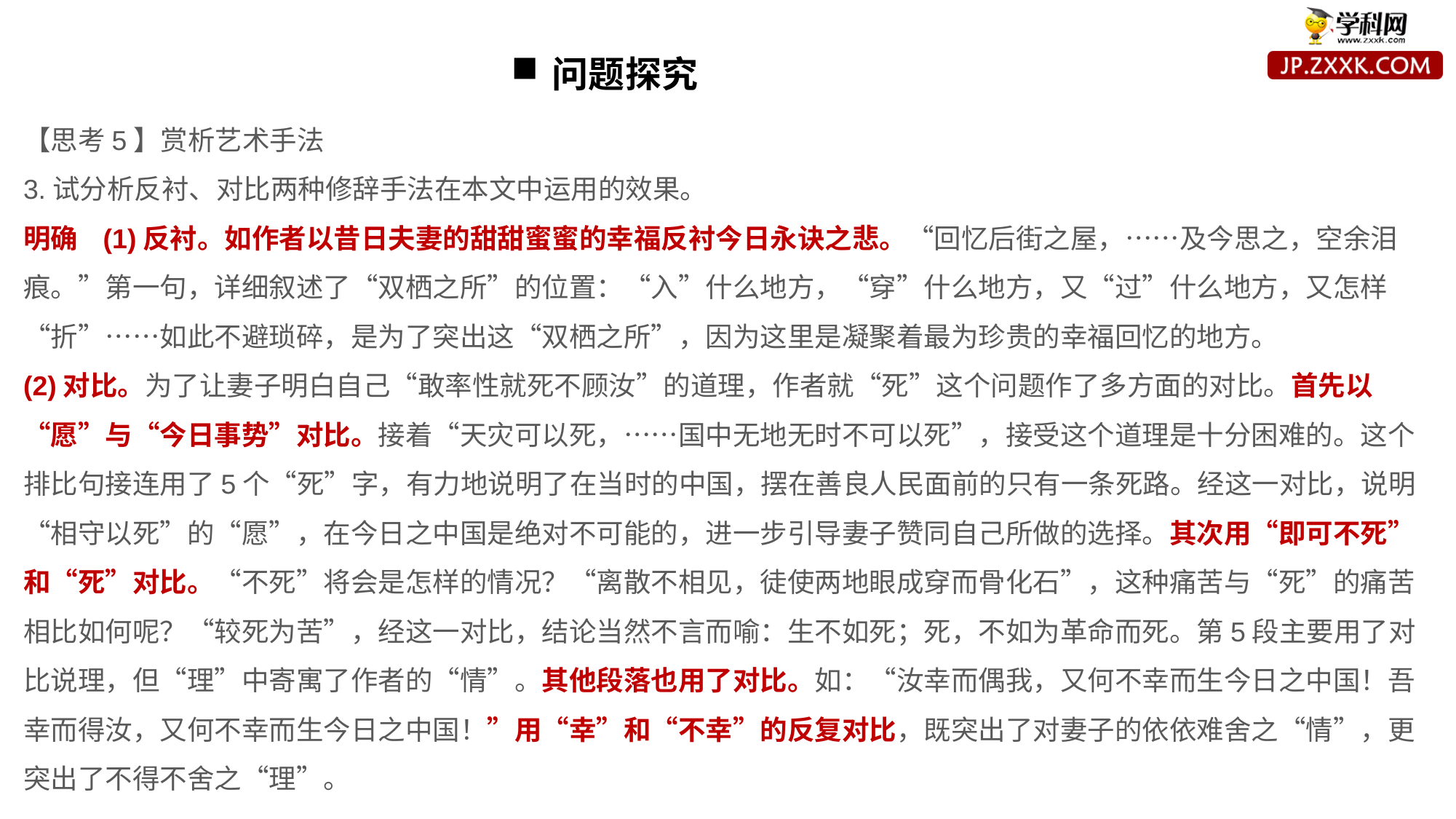

问题探究
【思考5】赏析艺术手法
3.试分析反衬、对比两种修辞手法在本文中运用的效果。
明确   (1)反衬。如作者以昔日夫妻的甜甜蜜蜜的幸福反衬今日永诀之悲。“回忆后街之屋，……及今思之，空余泪痕。”第一句，详细叙述了“双栖之所”的位置：“入”什么地方，“穿”什么地方，又“过”什么地方，又怎样“折”……如此不避琐碎，是为了突出这“双栖之所”，因为这里是凝聚着最为珍贵的幸福回忆的地方。
(2)对比。为了让妻子明白自己“敢率性就死不顾汝”的道理，作者就“死”这个问题作了多方面的对比。首先以“愿”与“今日事势”对比。接着“天灾可以死，……国中无地无时不可以死”，接受这个道理是十分困难的。这个排比句接连用了5个“死”字，有力地说明了在当时的中国，摆在善良人民面前的只有一条死路。经这一对比，说明“相守以死”的“愿”，在今日之中国是绝对不可能的，进一步引导妻子赞同自己所做的选择。其次用“即可不死”和“死”对比。“不死”将会是怎样的情况？“离散不相见，徒使两地眼成穿而骨化石”，这种痛苦与“死”的痛苦相比如何呢？“较死为苦”，经这一对比，结论当然不言而喻：生不如死；死，不如为革命而死。第5段主要用了对比说理，但“理”中寄寓了作者的“情”。其他段落也用了对比。如：“汝幸而偶我，又何不幸而生今日之中国！吾幸而得汝，又何不幸而生今日之中国！”用“幸”和“不幸”的反复对比，既突出了对妻子的依依难舍之“情”，更突出了不得不舍之“理”。